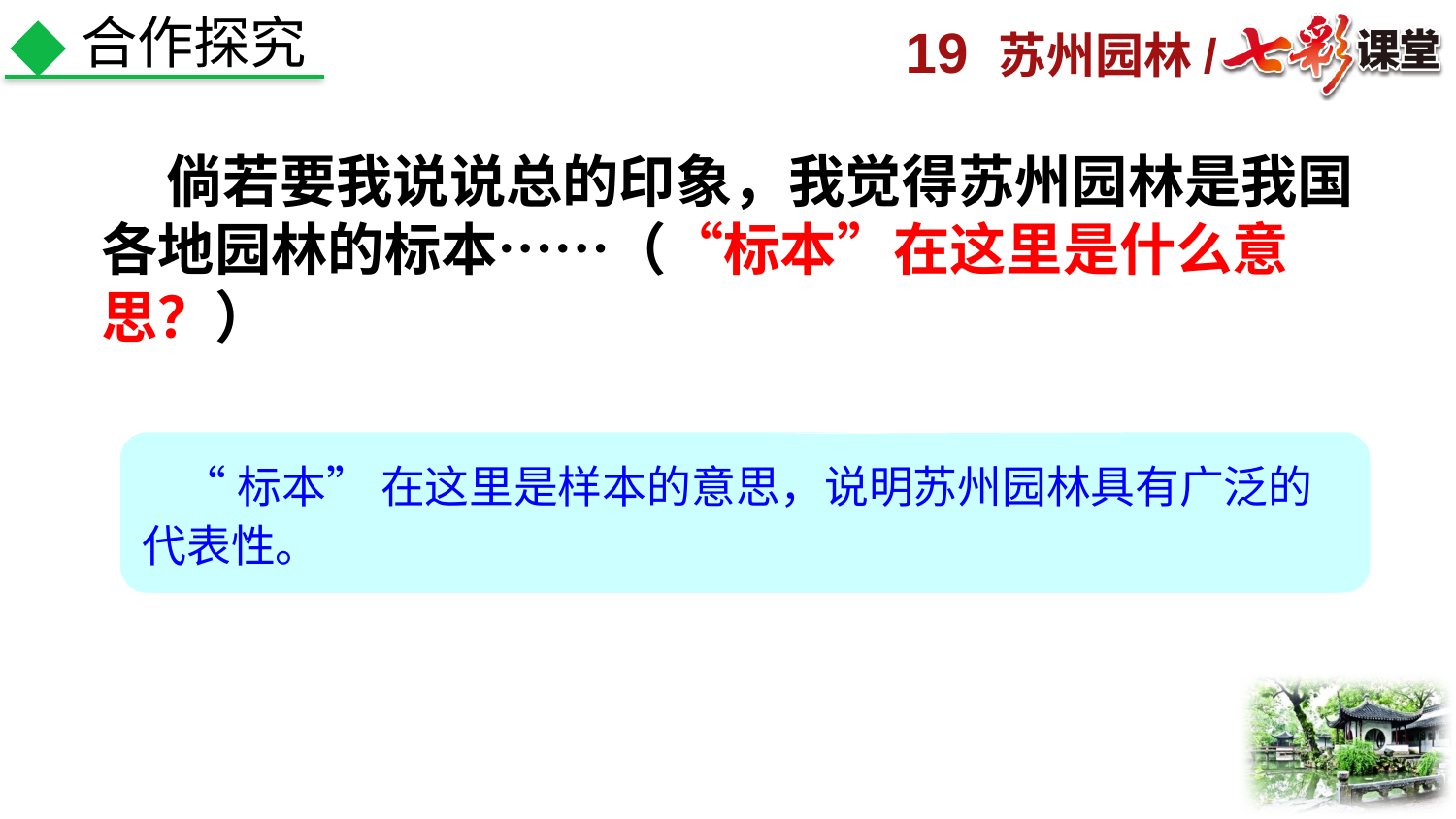

合作探究

    倘若要我说说总的印象，我觉得苏州园林是我国各地园林的标本……（“标本”在这里是什么意思？）
    “标本” 在这里是样本的意思，说明苏州园林具有广泛的代表性。